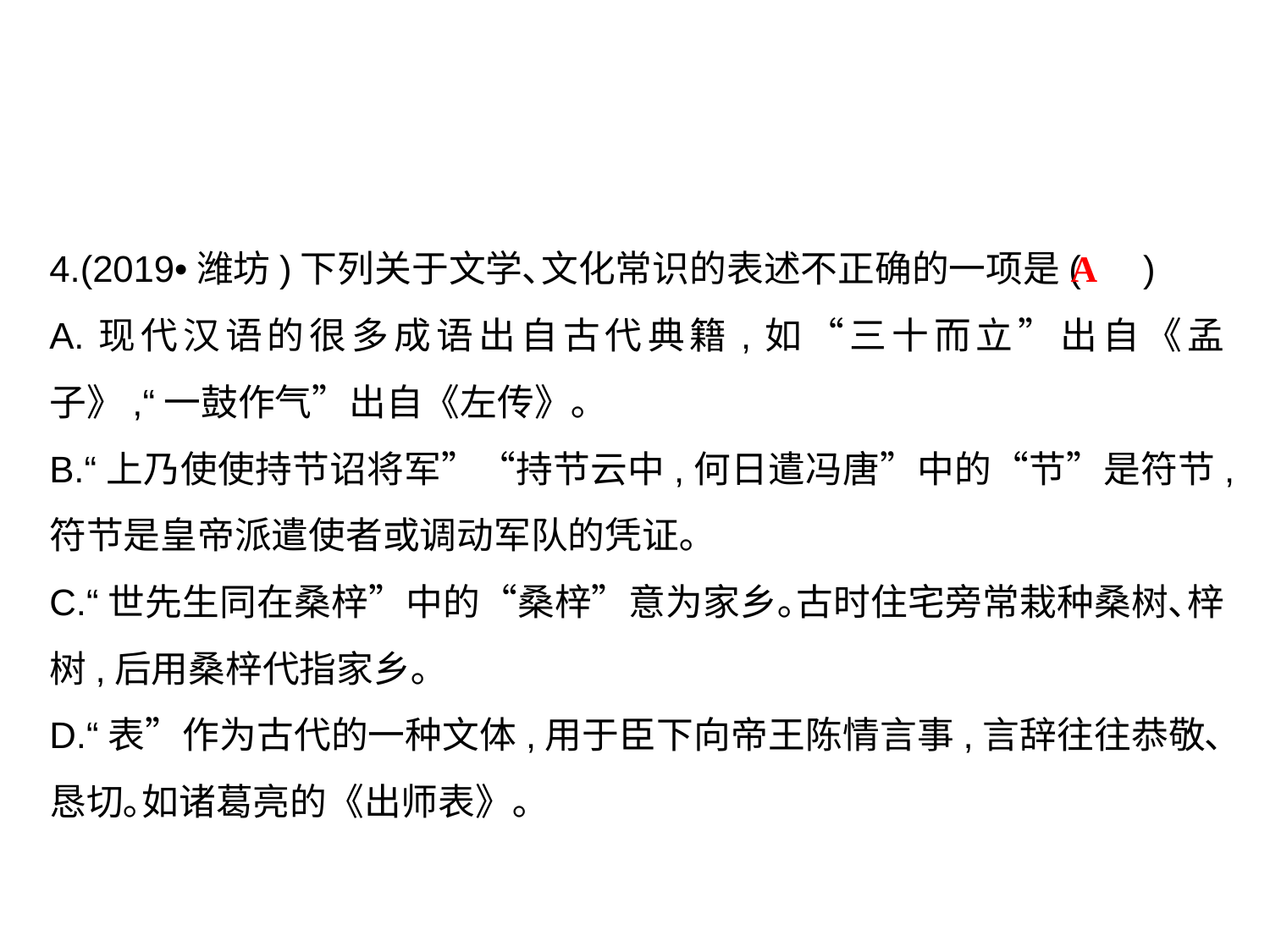

4.(2019•潍坊)下列关于文学､文化常识的表述不正确的一项是(      )
A.现代汉语的很多成语出自古代典籍,如“三十而立”出自《孟子》,“一鼓作气”出自《左传》｡
B.“上乃使使持节诏将军”“持节云中,何日遣冯唐”中的“节”是符节,符节是皇帝派遣使者或调动军队的凭证｡
C.“世先生同在桑梓”中的“桑梓”意为家乡｡古时住宅旁常栽种桑树､梓树,后用桑梓代指家乡｡
D.“表”作为古代的一种文体,用于臣下向帝王陈情言事,言辞往往恭敬､恳切｡如诸葛亮的《出师表》｡
A